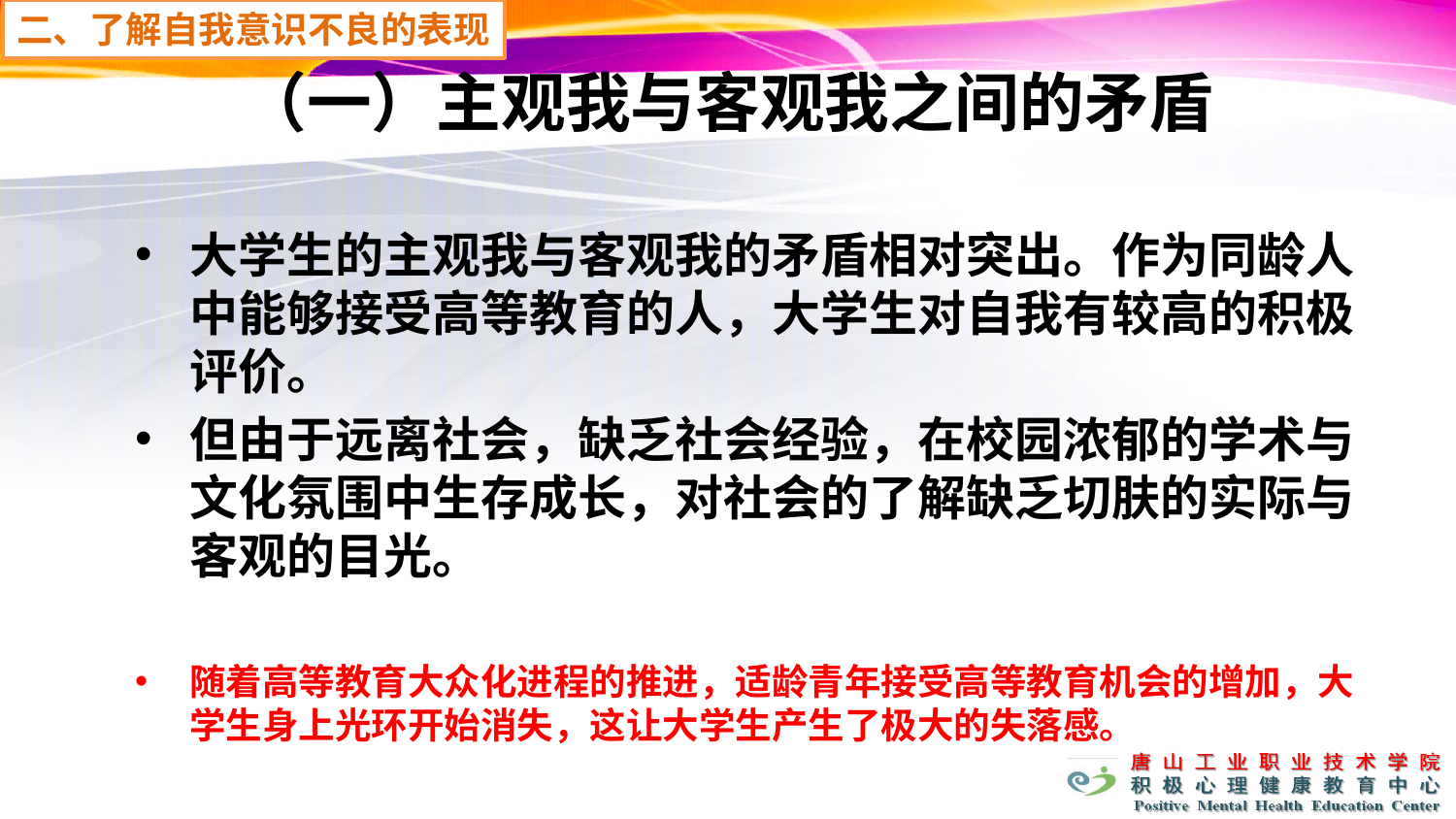

二、了解自我意识不良的表现
# （一）主观我与客观我之间的矛盾
大学生的主观我与客观我的矛盾相对突出。作为同龄人中能够接受高等教育的人，大学生对自我有较高的积极评价。
但由于远离社会，缺乏社会经验，在校园浓郁的学术与文化氛围中生存成长，对社会的了解缺乏切肤的实际与客观的目光。

随着高等教育大众化进程的推进，适龄青年接受高等教育机会的增加，大学生身上光环开始消失，这让大学生产生了极大的失落感。